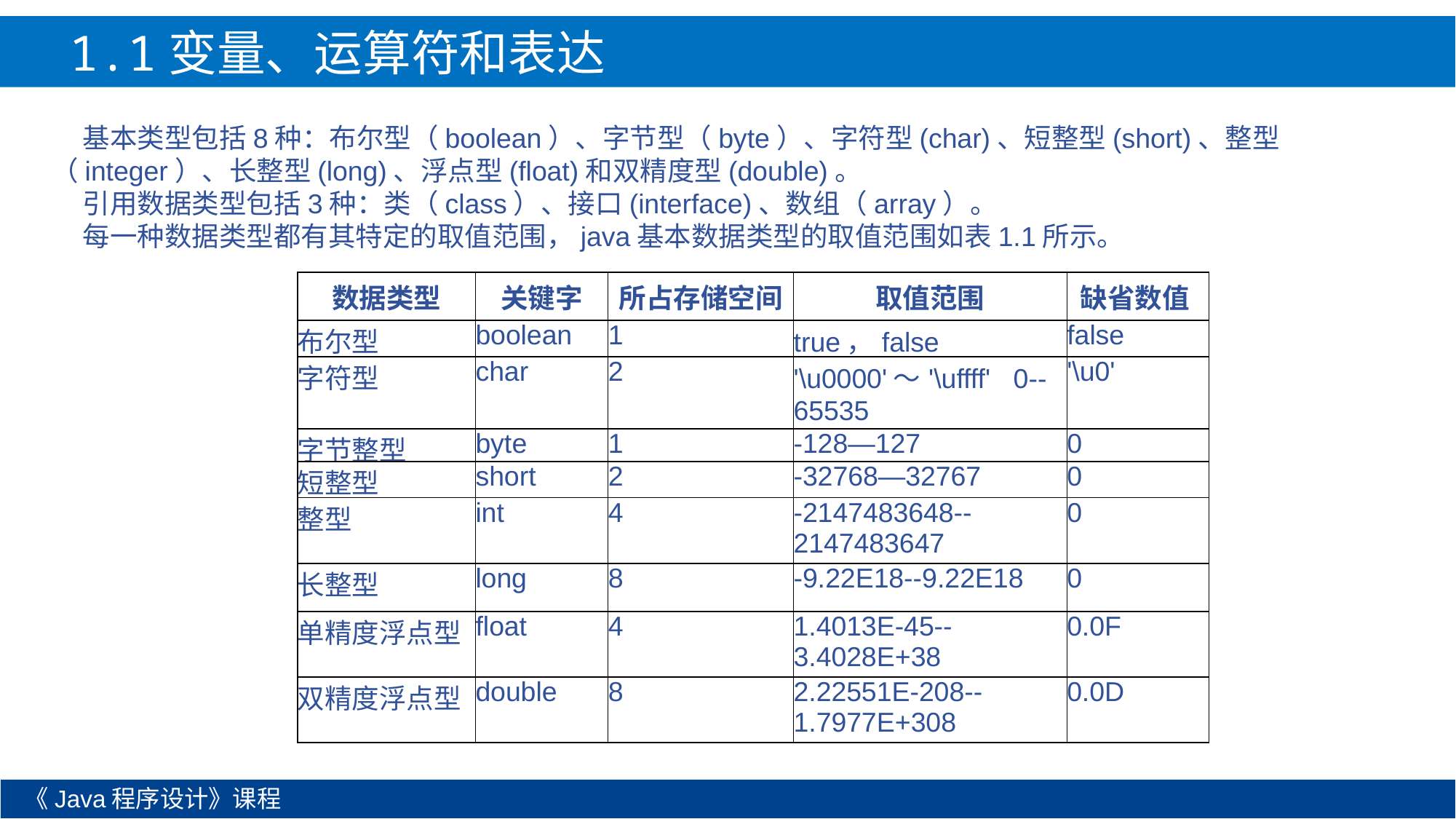

1.1变量、运算符和表达式
基本类型包括8种：布尔型（boolean）、字节型（byte）、字符型(char)、短整型(short)、整型（integer）、长整型(long)、浮点型(float)和双精度型(double)。
引用数据类型包括3种：类（class）、接口(interface)、数组（array）。
每一种数据类型都有其特定的取值范围，java基本数据类型的取值范围如表1.1所示。
| 数据类型 | 关键字 | 所占存储空间 | 取值范围 | 缺省数值 |
| --- | --- | --- | --- | --- |
| 布尔型 | boolean | 1 | true，false | false |
| 字符型 | char | 2 | '\u0000'～'\uffff' 0--65535 | '\u0' |
| 字节整型 | byte | 1 | -128—127 | 0 |
| 短整型 | short | 2 | -32768—32767 | 0 |
| 整型 | int | 4 | -2147483648--2147483647 | 0 |
| 长整型 | long | 8 | -9.22E18--9.22E18 | 0 |
| 单精度浮点型 | float | 4 | 1.4013E-45--3.4028E+38 | 0.0F |
| 双精度浮点型 | double | 8 | 2.22551E-208--1.7977E+308 | 0.0D |

《Java程序设计》课程